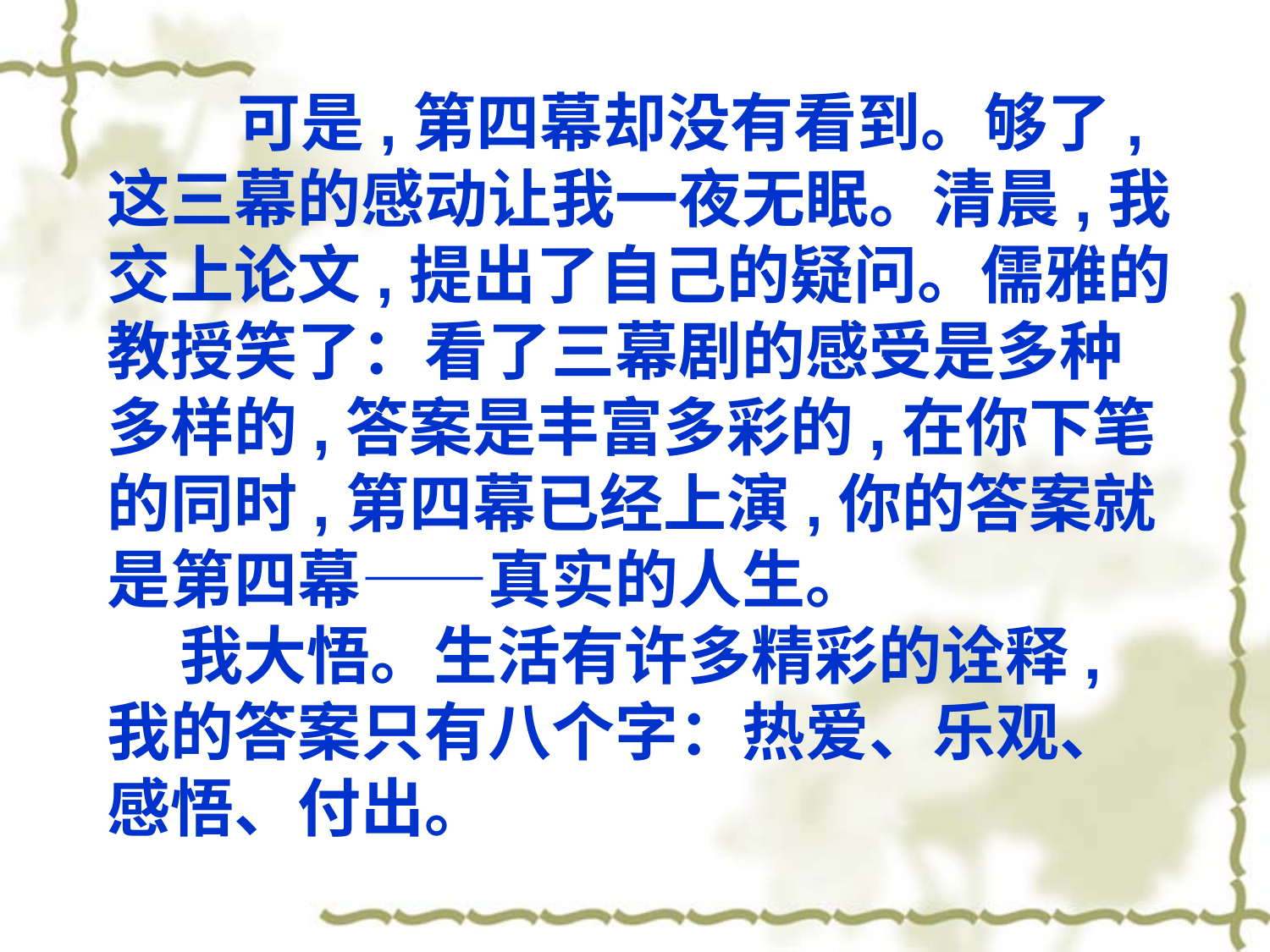

可是,第四幕却没有看到。够了,这三幕的感动让我一夜无眠。清晨,我交上论文,提出了自己的疑问。儒雅的教授笑了：看了三幕剧的感受是多种多样的,答案是丰富多彩的,在你下笔的同时,第四幕已经上演,你的答案就是第四幕——真实的人生。
    我大悟。生活有许多精彩的诠释,我的答案只有八个字：热爱、乐观、感悟、付出。
130